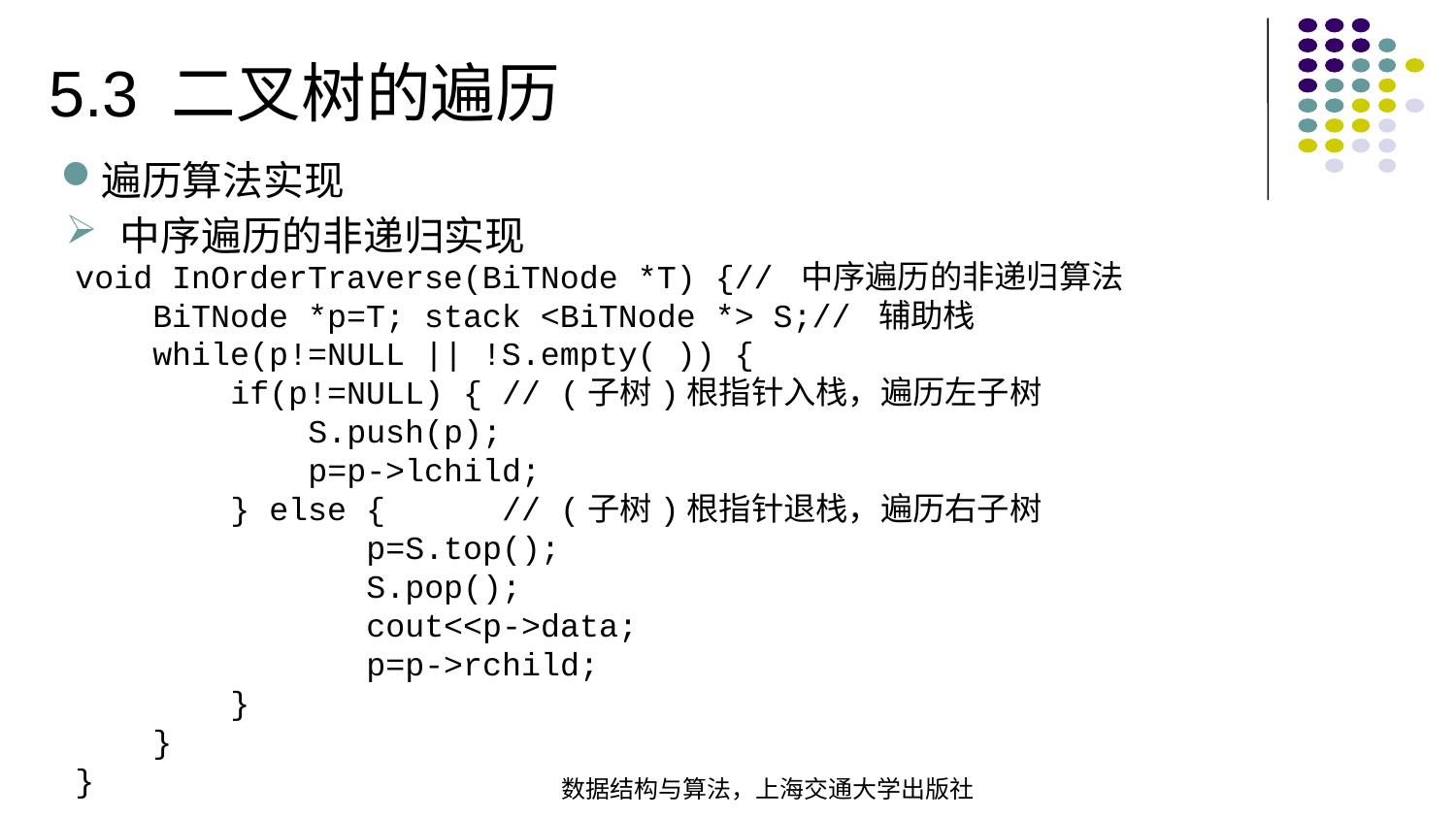

5.3 二叉树的遍历
遍历算法实现
中序遍历的非递归实现
void InOrderTraverse(BiTNode *T) {// 中序遍历的非递归算法    BiTNode *p=T; stack <BiTNode *> S;// 辅助栈    while(p!=NULL || !S.empty( )) {        if(p!=NULL) { // (子树)根指针入栈，遍历左子树            S.push(p);            p=p->lchild;        } else {      // (子树)根指针退栈，遍历右子树               p=S.top();               S.pop();               cout<<p->data;               p=p->rchild;        }    }
}